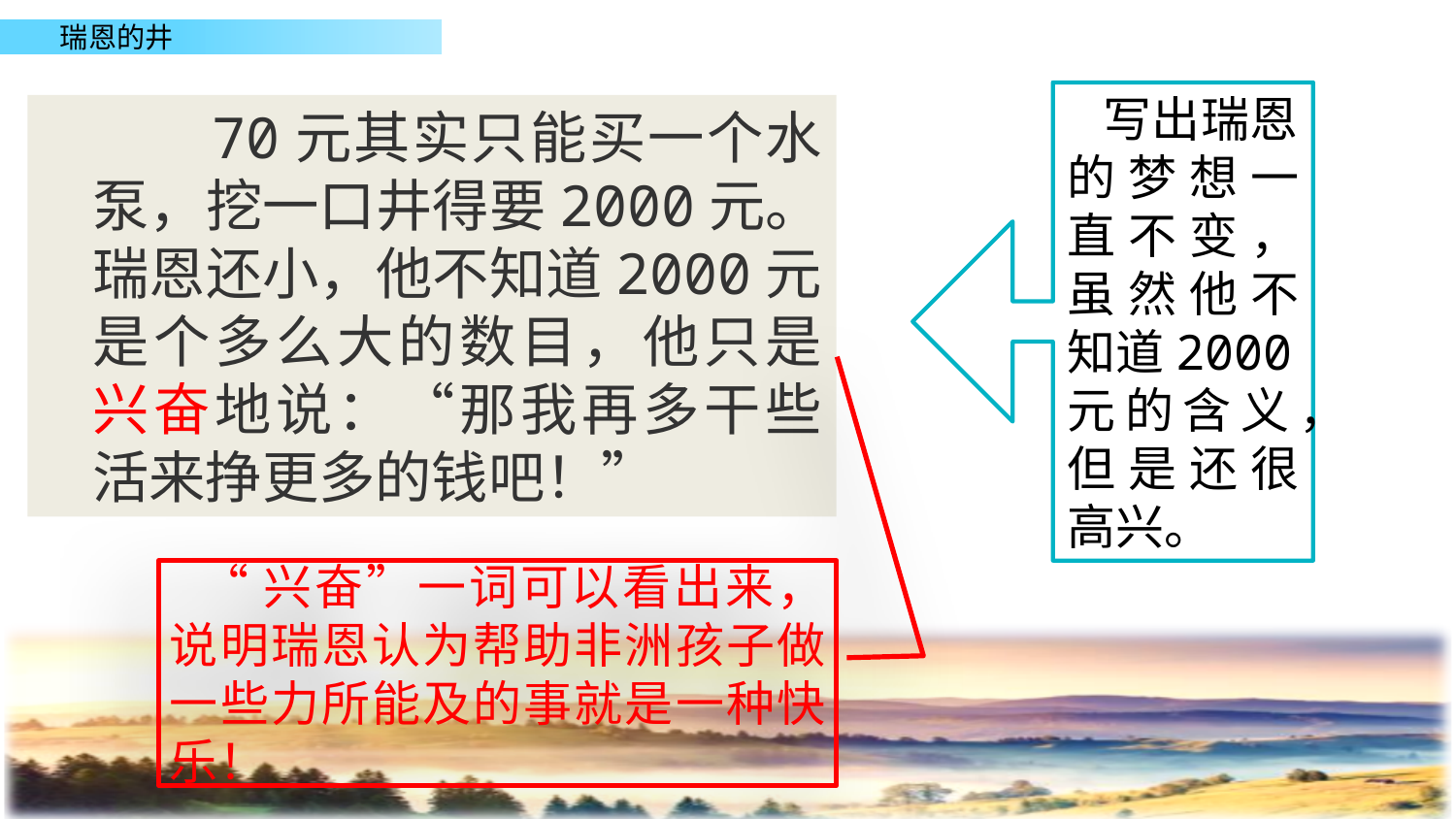

写出瑞恩的梦想一直不变，虽然他不知道2000元的含义，但是还很高兴。
                70元其实只能买一个水泵，挖一口井得要2000元。瑞恩还小，他不知道2000元是个多么大的数目，他只是兴奋地说：“那我再多干些活来挣更多的钱吧！”
  “兴奋”一词可以看出来，说明瑞恩认为帮助非洲孩子做一些力所能及的事就是一种快乐！